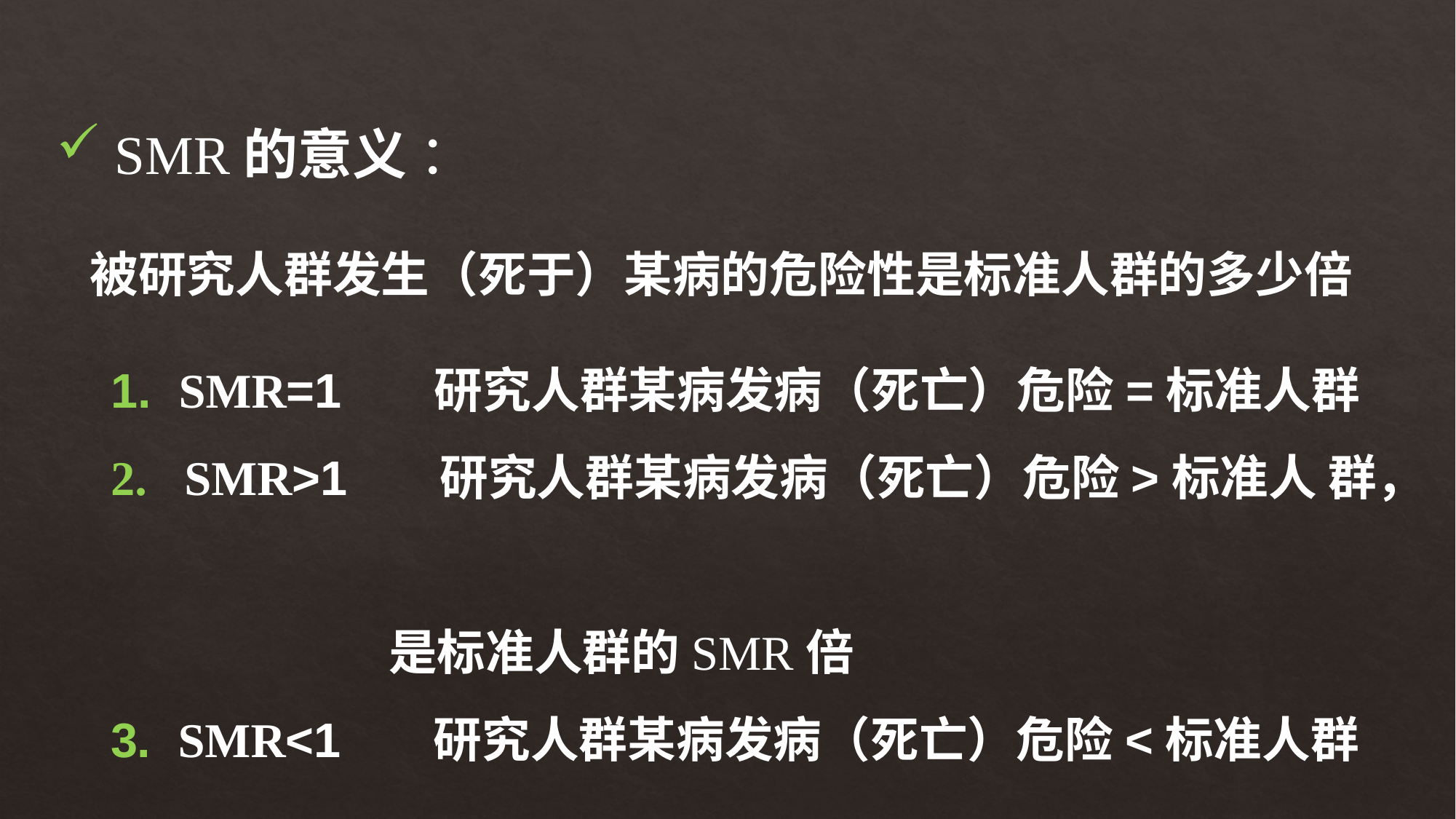

SMR的意义 ：
  被研究人群发生（死于）某病的危险性是标准人群的多少倍
 SMR=1      研究人群某病发病（死亡）危险=标准人群
 SMR>1      研究人群某病发病（死亡）危险>标准人 群，
                        是标准人群的SMR倍
3.  SMR<1      研究人群某病发病（死亡）危险<标准人群